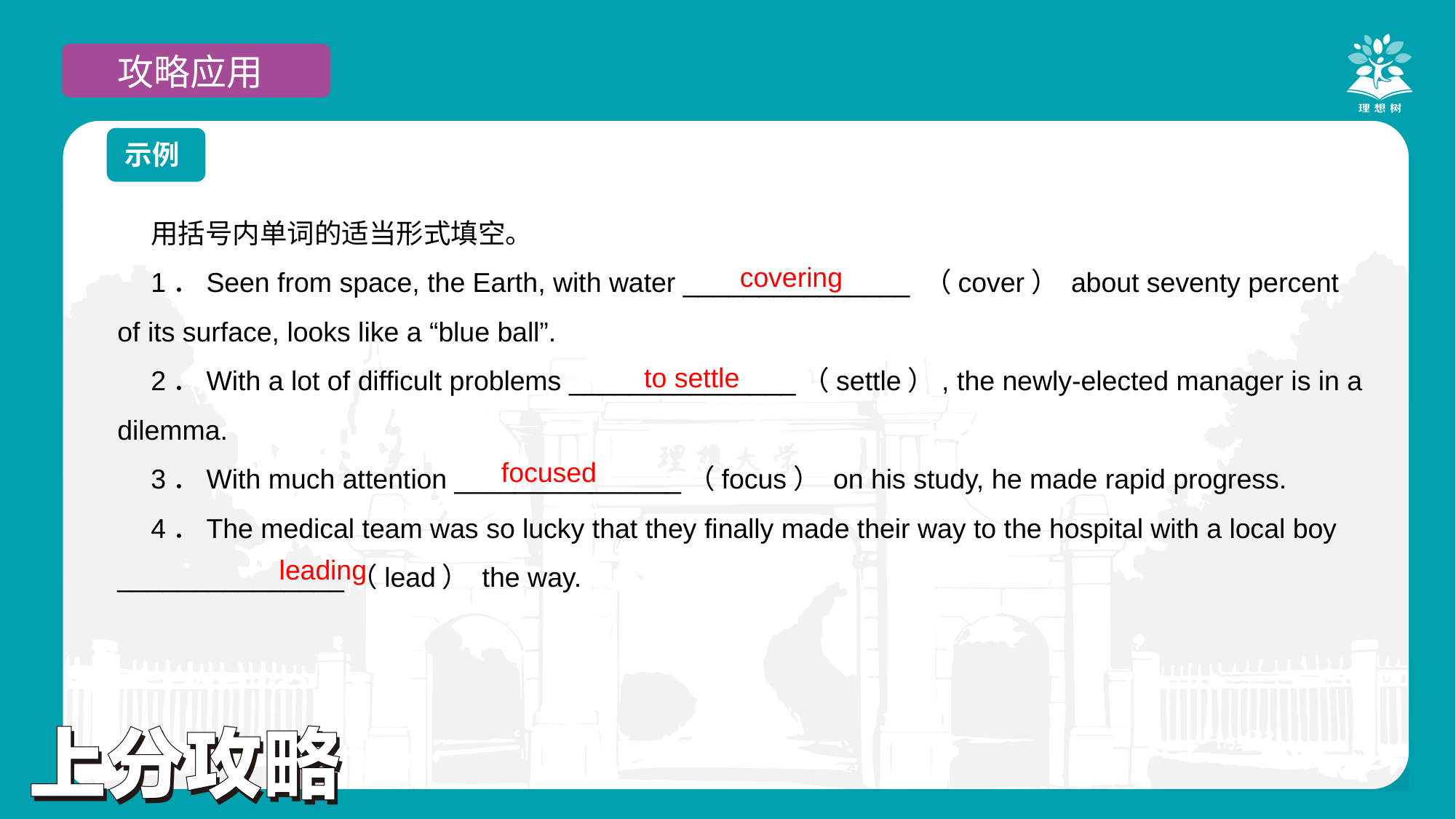

攻略应用

示例
用括号内单词的适当形式填空。
1．Seen from space, the Earth, with water _______________ （cover） about seventy percent of its surface, looks like a “blue ball”.
2．With a lot of difficult problems _______________（settle）, the newly-elected manager is in a dilemma.
3．With much attention _______________（focus） on his study, he made rapid progress.
4．The medical team was so lucky that they finally made their way to the hospital with a local boy _______________（lead） the way.
covering
to settle
focused
leading